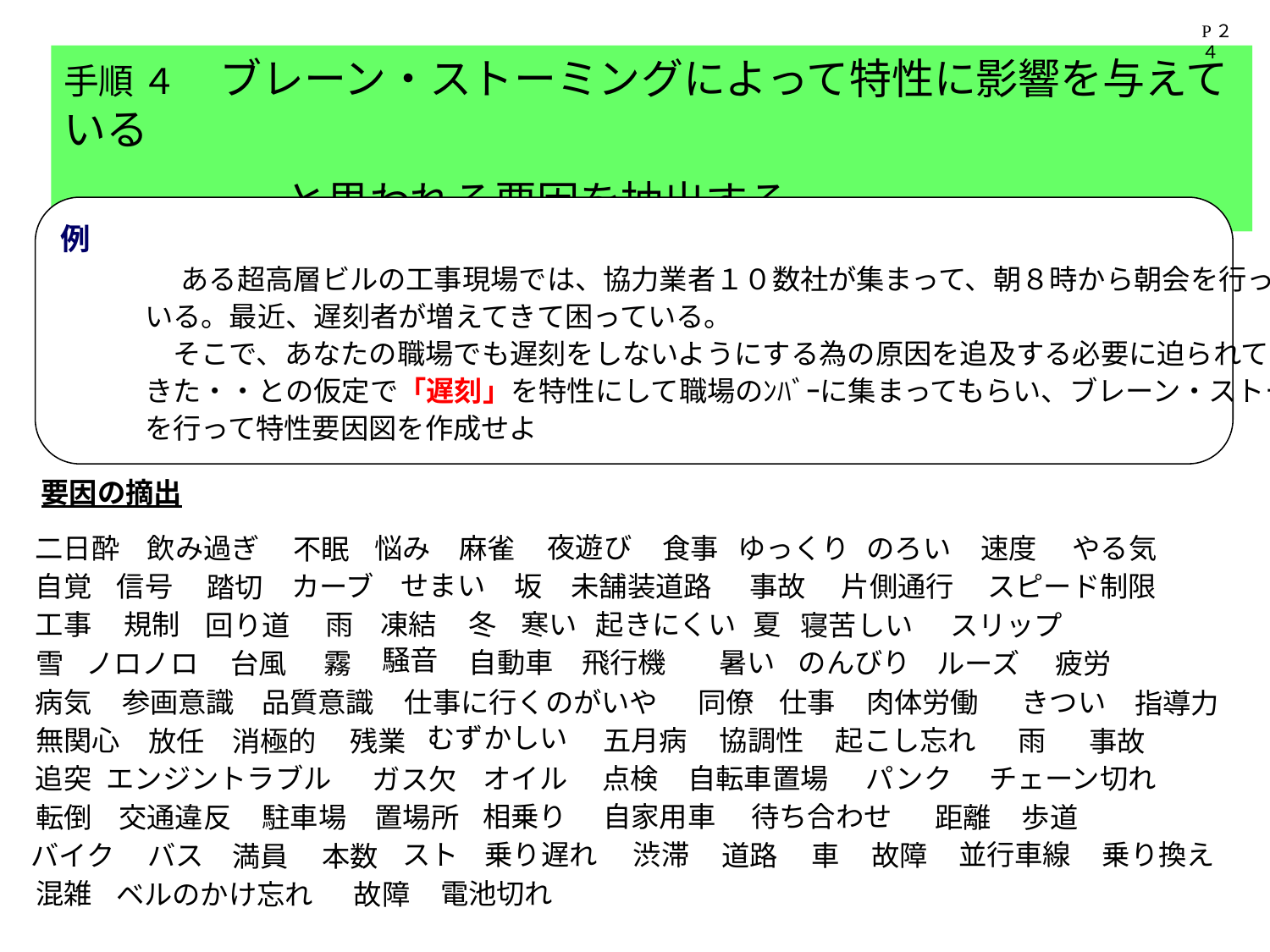

P２４
手順 ４　ブレーン・ストーミングによって特性に影響を与えている
　　　　　 と思われる要因を抽出する
例
　　　　ある超高層ビルの工事現場では、協力業者１０数社が集まって、朝８時から朝会を行って
　　　いる。最近、遅刻者が増えてきて困っている。
　　　　そこで、あなたの職場でも遅刻をしないようにする為の原因を追及する必要に迫られて
　　　きた・・との仮定で「遅刻」を特性にして職場のﾝﾊﾞｰに集まってもらい、ブレーン・ストーミング
　　　を行って特性要因図を作成せよ

要因の摘出
夜遊び
麻雀
食事
ゆっくり
のろい
二日酔
飲み過ぎ
悩み
速度
やる気
不眠
せまい
坂
未舗装道路
事故
自覚
信号
カーブ
片側通行
スピード制限
踏切
凍結
冬
寒い
起きにくい
工事
規制
雨
夏
寝苦しい
スリップ
回り道
騒音
自動車
暑い
のんびり
飛行機
雪
ノロノロ
霧
ルーズ
疲労
台風
同僚
病気
参画意識
仕事
肉体労働
きつい
品質意識
仕事に行くのがいや
指導力
むずかしい
五月病
無関心
協調性
起こし忘れ
雨
放任
消極的
残業
事故
オイル
点検
自転車置場
パンク
追突
エンジントラブル
チェーン切れ
ガス欠
相乗り
自家用車
待ち合わせ
転倒
交通違反
距離
歩道
駐車場
置場所
並行車線
乗り換え
スト
乗り遅れ
渋滞
バイク
バス
道路
車
故障
満員
本数
電池切れ
混雑
ベルのかけ忘れ
故障